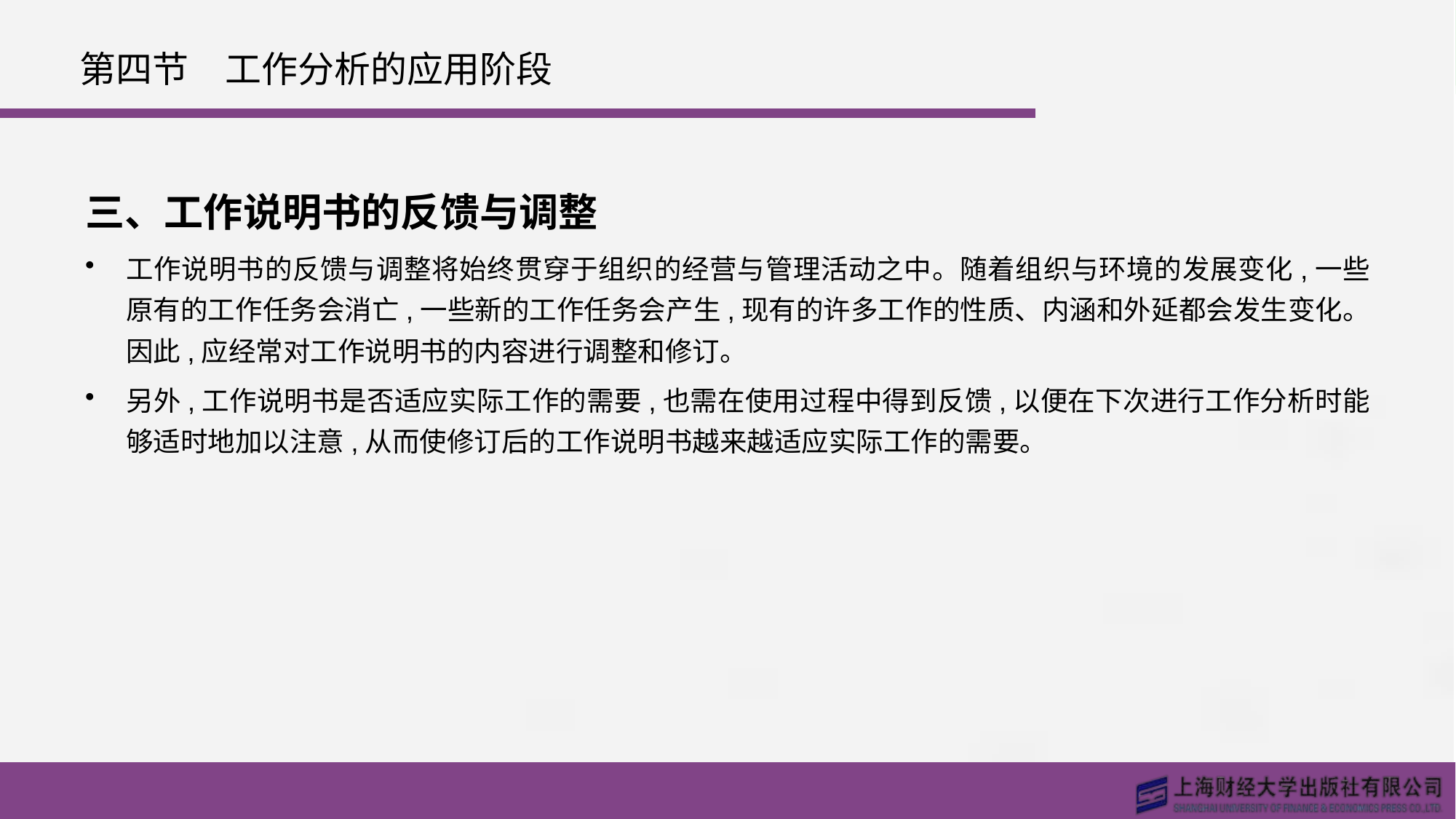

# 第四节　工作分析的应用阶段
三、工作说明书的反馈与调整
工作说明书的反馈与调整将始终贯穿于组织的经营与管理活动之中。随着组织与环境的发展变化,一些原有的工作任务会消亡,一些新的工作任务会产生,现有的许多工作的性质、内涵和外延都会发生变化。因此,应经常对工作说明书的内容进行调整和修订。
另外,工作说明书是否适应实际工作的需要,也需在使用过程中得到反馈,以便在下次进行工作分析时能够适时地加以注意,从而使修订后的工作说明书越来越适应实际工作的需要。